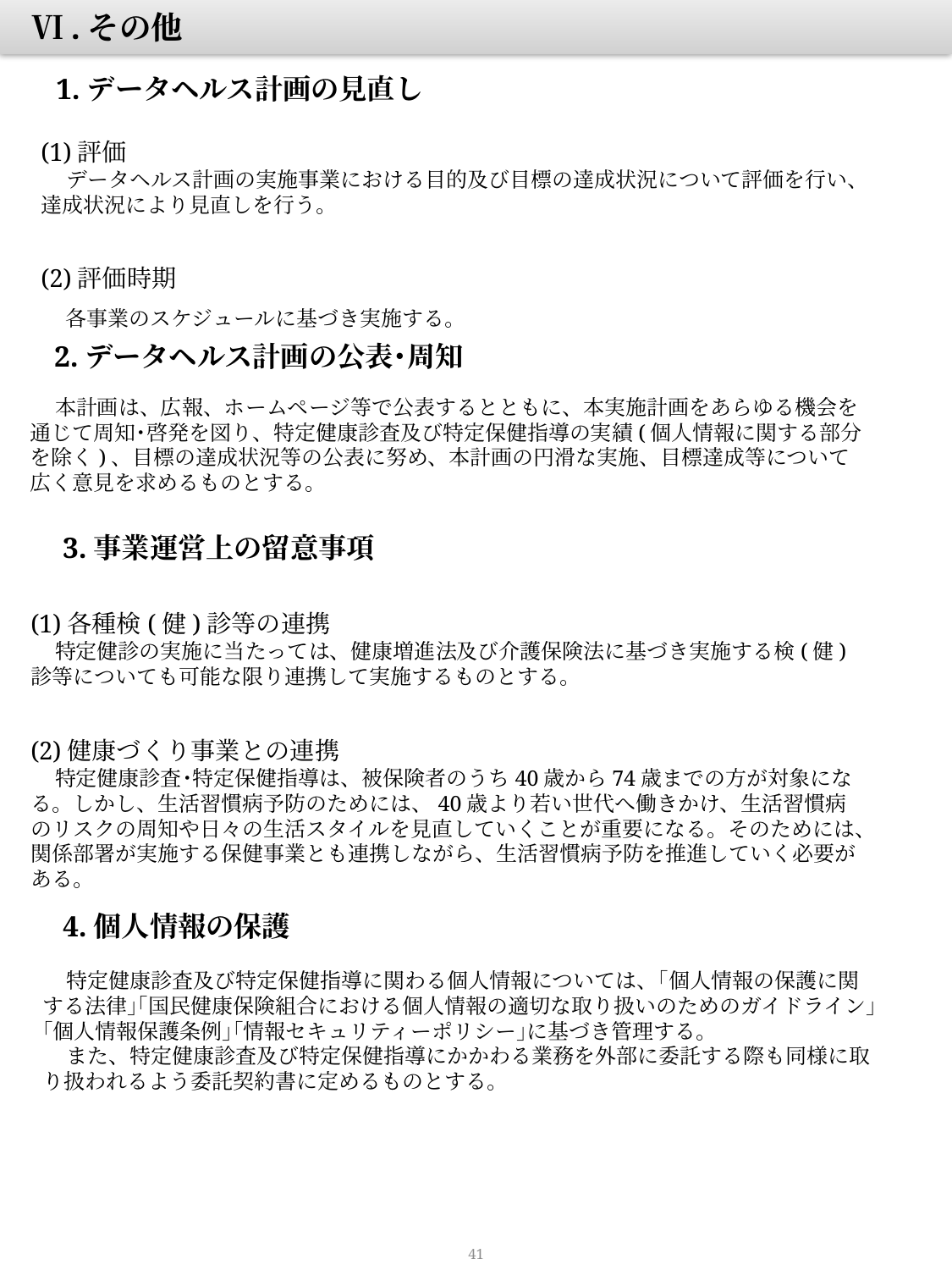

Ⅵ.その他
　　1.データヘルス計画の見直し
(1)評価
データヘルス計画の実施事業における目的及び目標の達成状況について評価を行い、達成状況により見直しを行う。

(2)評価時期
各事業のスケジュールに基づき実施する。
　　2.データヘルス計画の公表･周知
本計画は、広報、ホームページ等で公表するとともに、本実施計画をあらゆる機会を通じて周知･啓発を図り、特定健康診査及び特定保健指導の実績(個人情報に関する部分を除く)、目標の達成状況等の公表に努め、本計画の円滑な実施、目標達成等について広く意見を求めるものとする。
　　3.事業運営上の留意事項
(1)各種検(健)診等の連携
特定健診の実施に当たっては、健康増進法及び介護保険法に基づき実施する検(健)診等についても可能な限り連携して実施するものとする。

(2)健康づくり事業との連携
特定健康診査･特定保健指導は、被保険者のうち40歳から74歳までの方が対象になる。しかし、生活習慣病予防のためには、40歳より若い世代へ働きかけ、生活習慣病のリスクの周知や日々の生活スタイルを見直していくことが重要になる。そのためには、関係部署が実施する保健事業とも連携しながら、生活習慣病予防を推進していく必要がある。

　　4.個人情報の保護
特定健康診査及び特定保健指導に関わる個人情報については、｢個人情報の保護に関する法律｣｢国民健康保険組合における個人情報の適切な取り扱いのためのガイドライン｣｢個人情報保護条例｣｢情報セキュリティーポリシー｣に基づき管理する。
また、特定健康診査及び特定保健指導にかかわる業務を外部に委託する際も同様に取り扱われるよう委託契約書に定めるものとする。

41